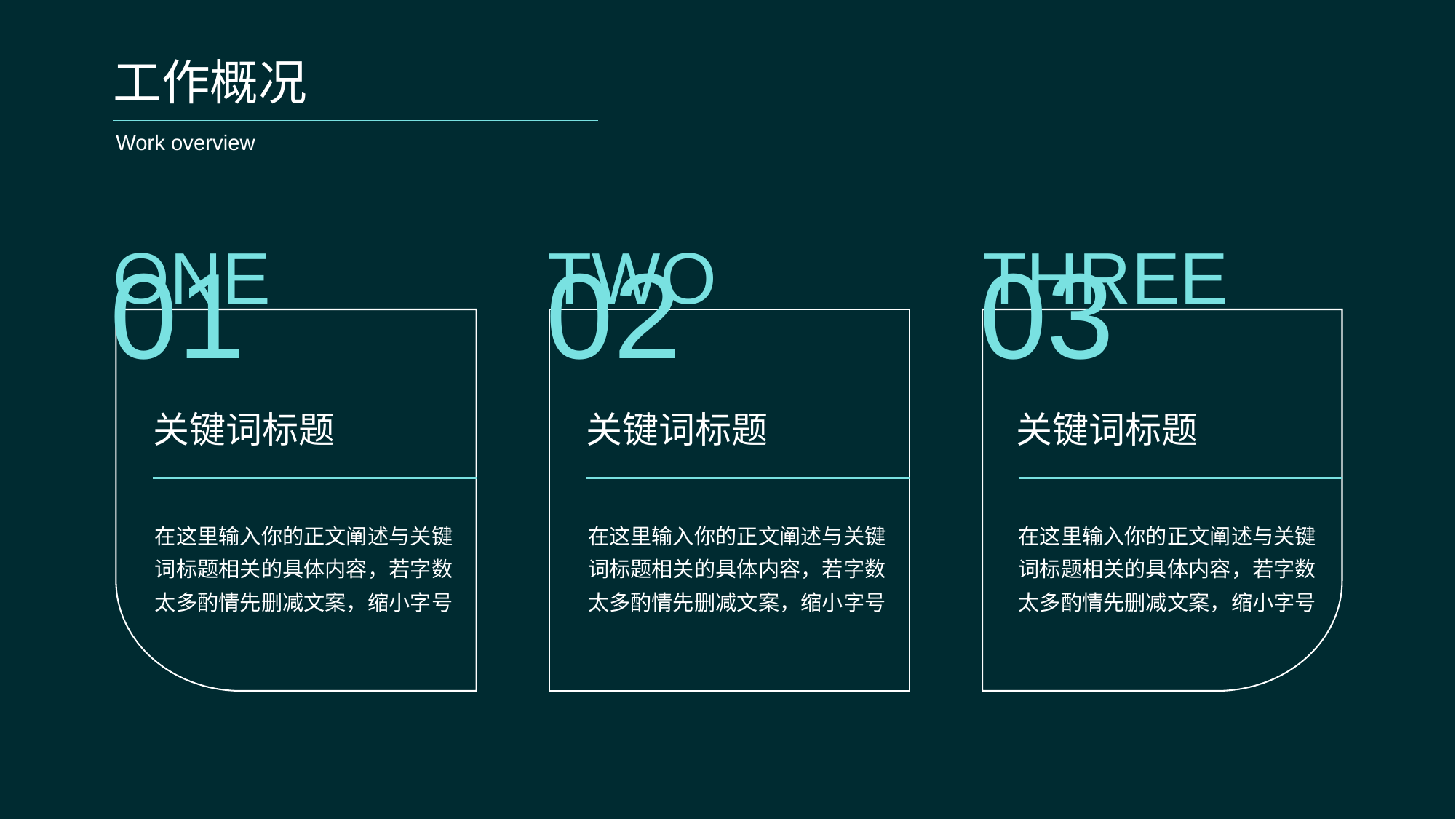

工作概况
Work overview
ONE
01

关键词标题
在这里输入你的正文阐述与关键词标题相关的具体内容，若字数太多酌情先删减文案，缩小字号
TWO
02

关键词标题
在这里输入你的正文阐述与关键词标题相关的具体内容，若字数太多酌情先删减文案，缩小字号
THREE
03

关键词标题
在这里输入你的正文阐述与关键词标题相关的具体内容，若字数太多酌情先删减文案，缩小字号